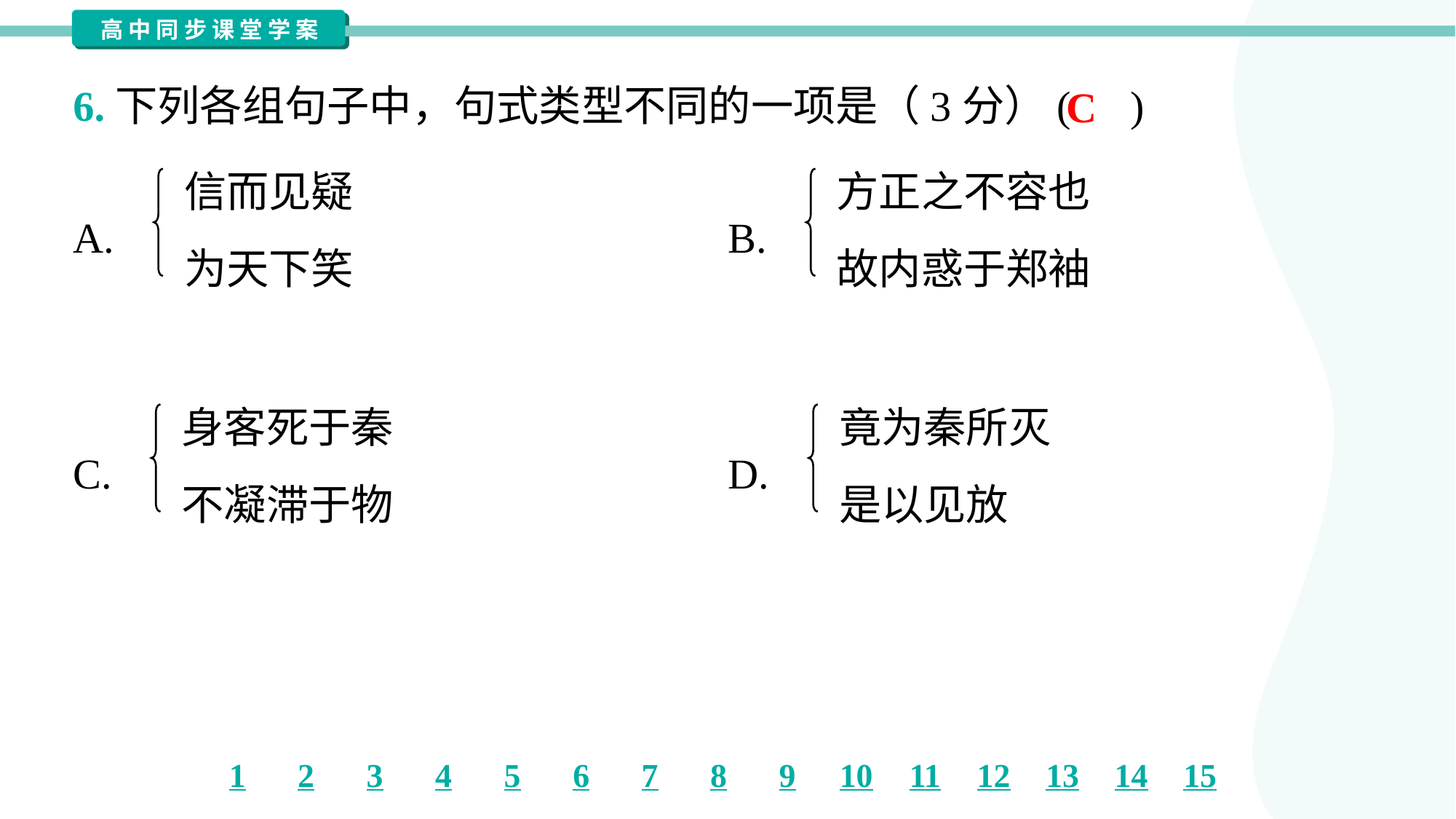

6.下列各组句子中，句式类型不同的一项是（3分）(     )
C
信而见疑
为天下笑
方正之不容也
故内惑于郑袖

A.

B.

身客死于秦
不凝滞于物
竟为秦所灭
是以见放

C.

D.